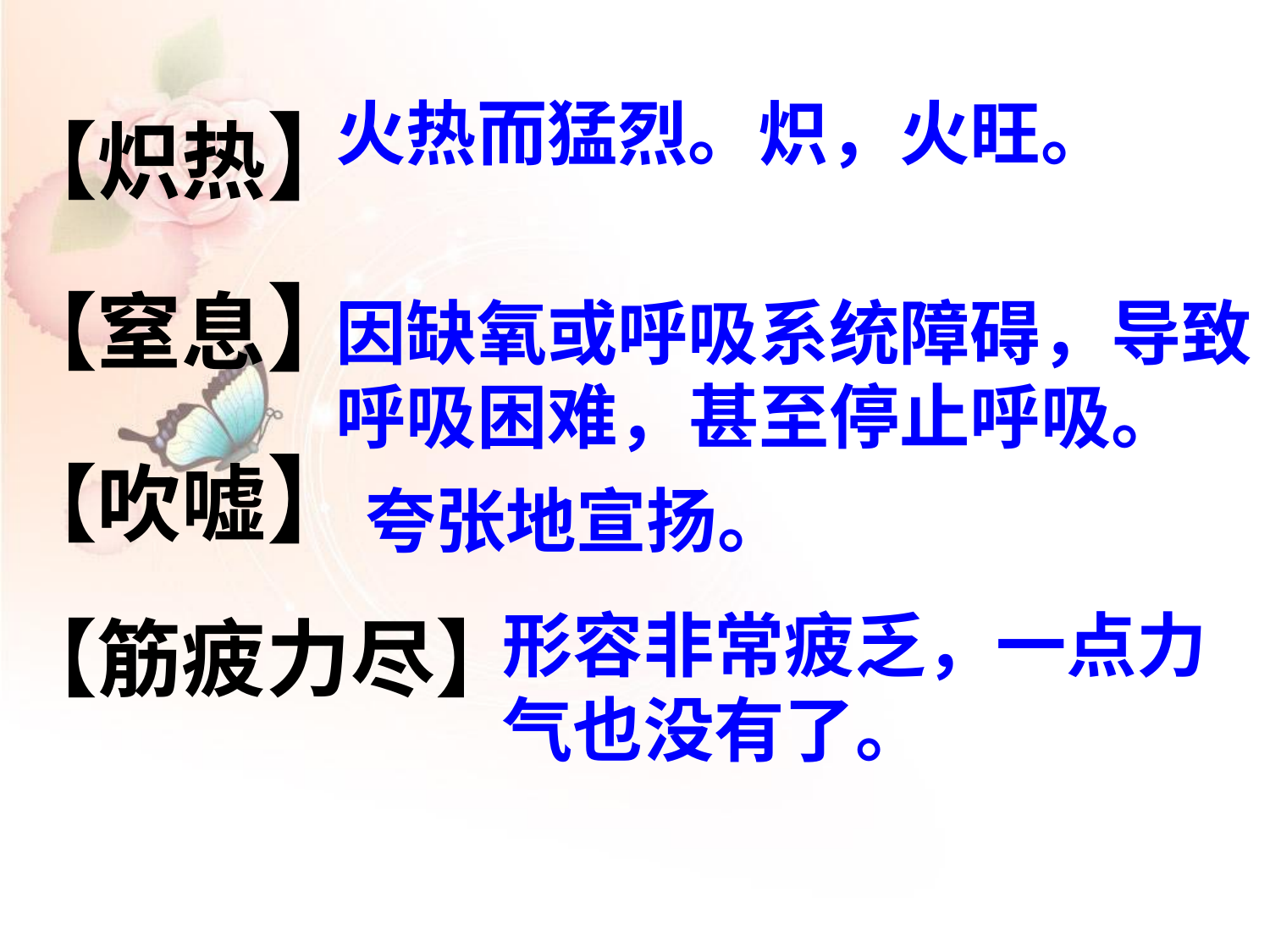

【炽热】
【窒息】
【吹嘘】
【筋疲力尽】

火热而猛烈。炽，火旺。
因缺氧或呼吸系统障碍，导致呼吸困难，甚至停止呼吸。
夸张地宣扬。
形容非常疲乏，一点力气也没有了。